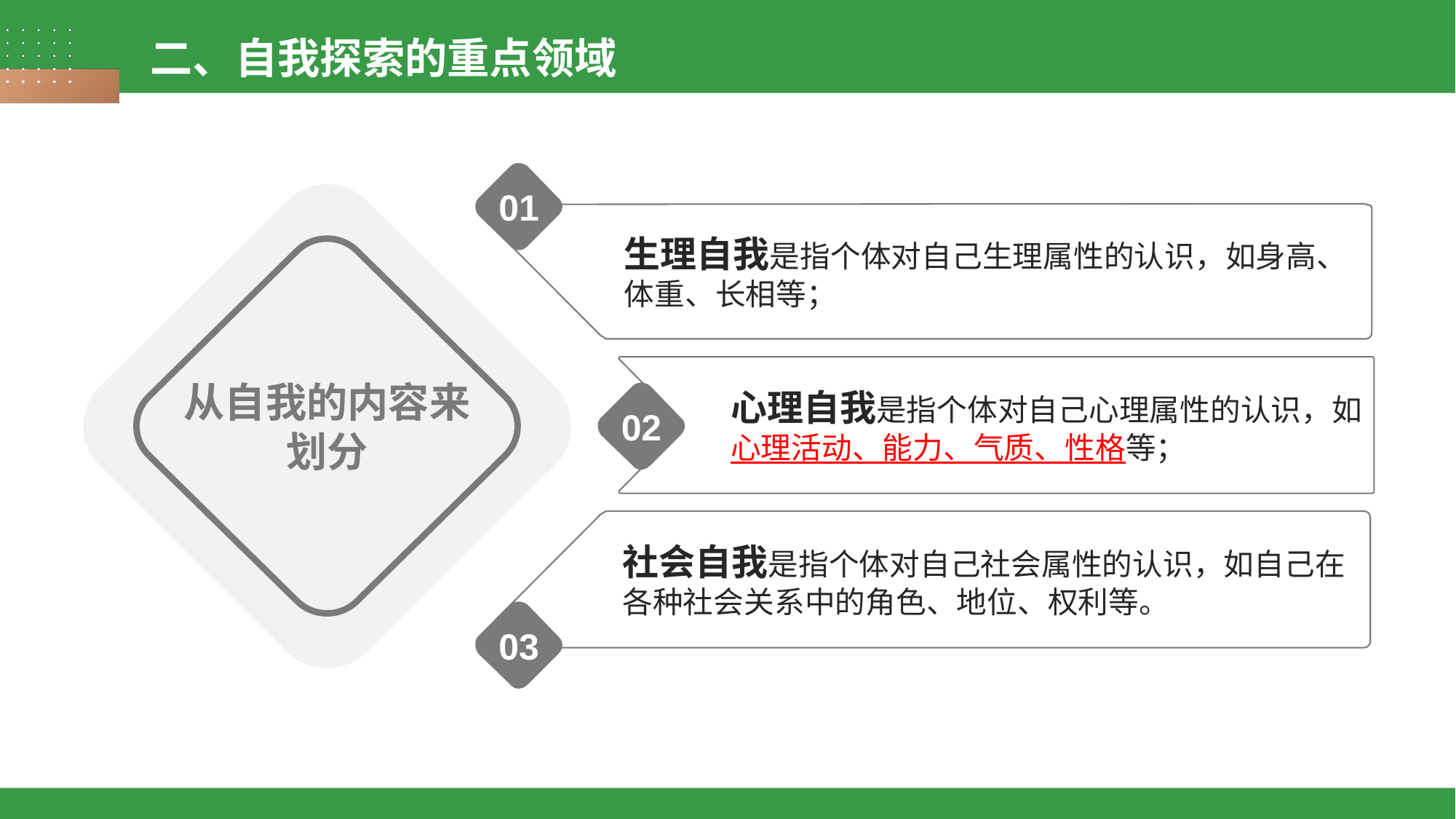

二、自我探索的重点领域
01

生理自我是指个体对自己生理属性的认识，如身高、体重、长相等；
从自我的内容来划分
心理自我是指个体对自己心理属性的认识，如心理活动、能力、气质、性格等；
02
社会自我是指个体对自己社会属性的认识，如自己在各种社会关系中的角色、地位、权利等。
03